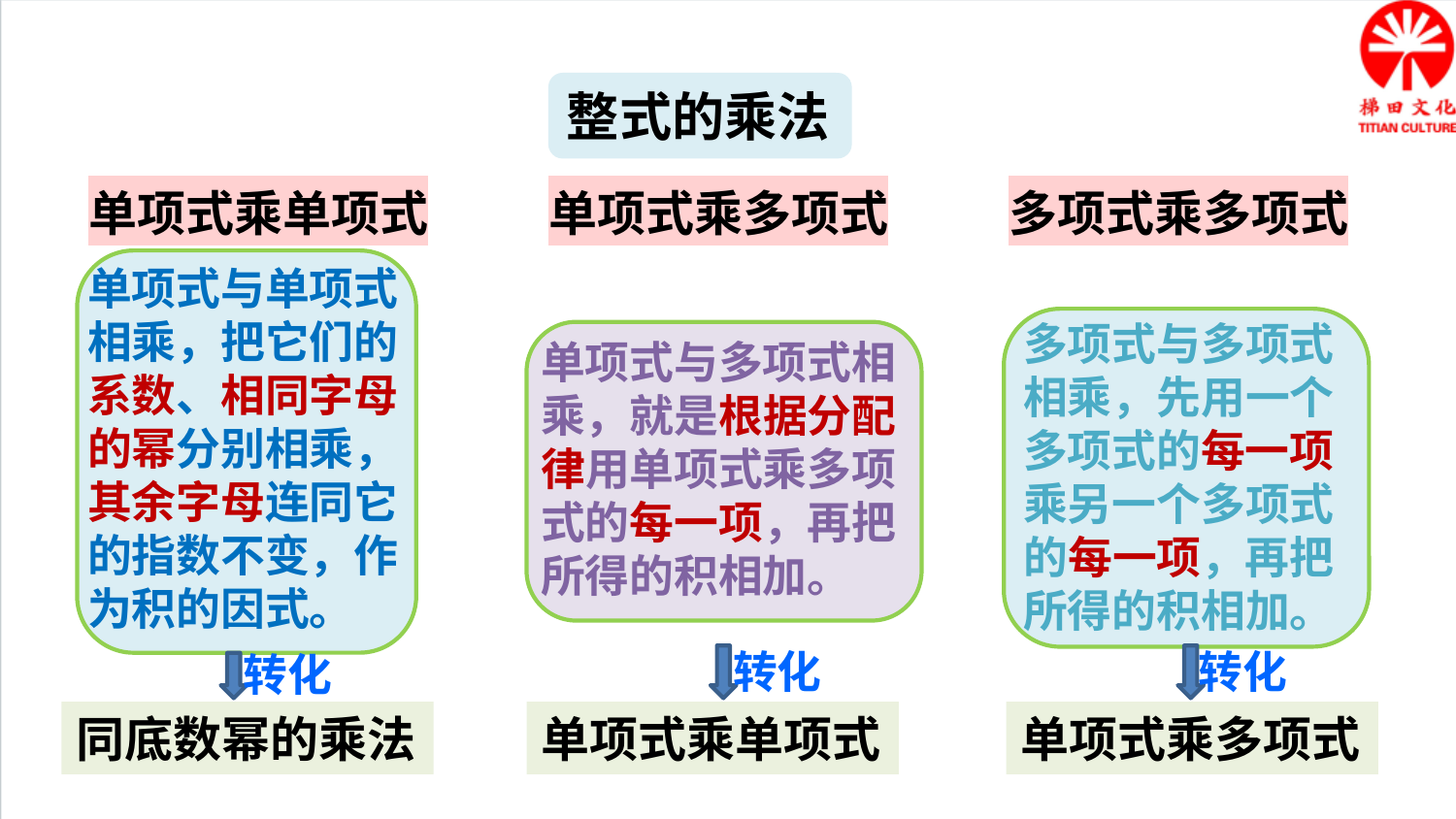

整式的乘法
单项式乘单项式
单项式乘多项式
多项式乘多项式

单项式与单项式
相乘，把它们的系数、相同字母的幂分别相乘，其余字母连同它的指数不变，作为积的因式。

多项式与多项式相乘，先用一个多项式的每一项乘另一个多项式的每一项，再把所得的积相加。

单项式与多项式相乘，就是根据分配律用单项式乘多项式的每一项，再把所得的积相加。
转化

单项式乘单项式
转化

单项式乘多项式
转化

同底数幂的乘法